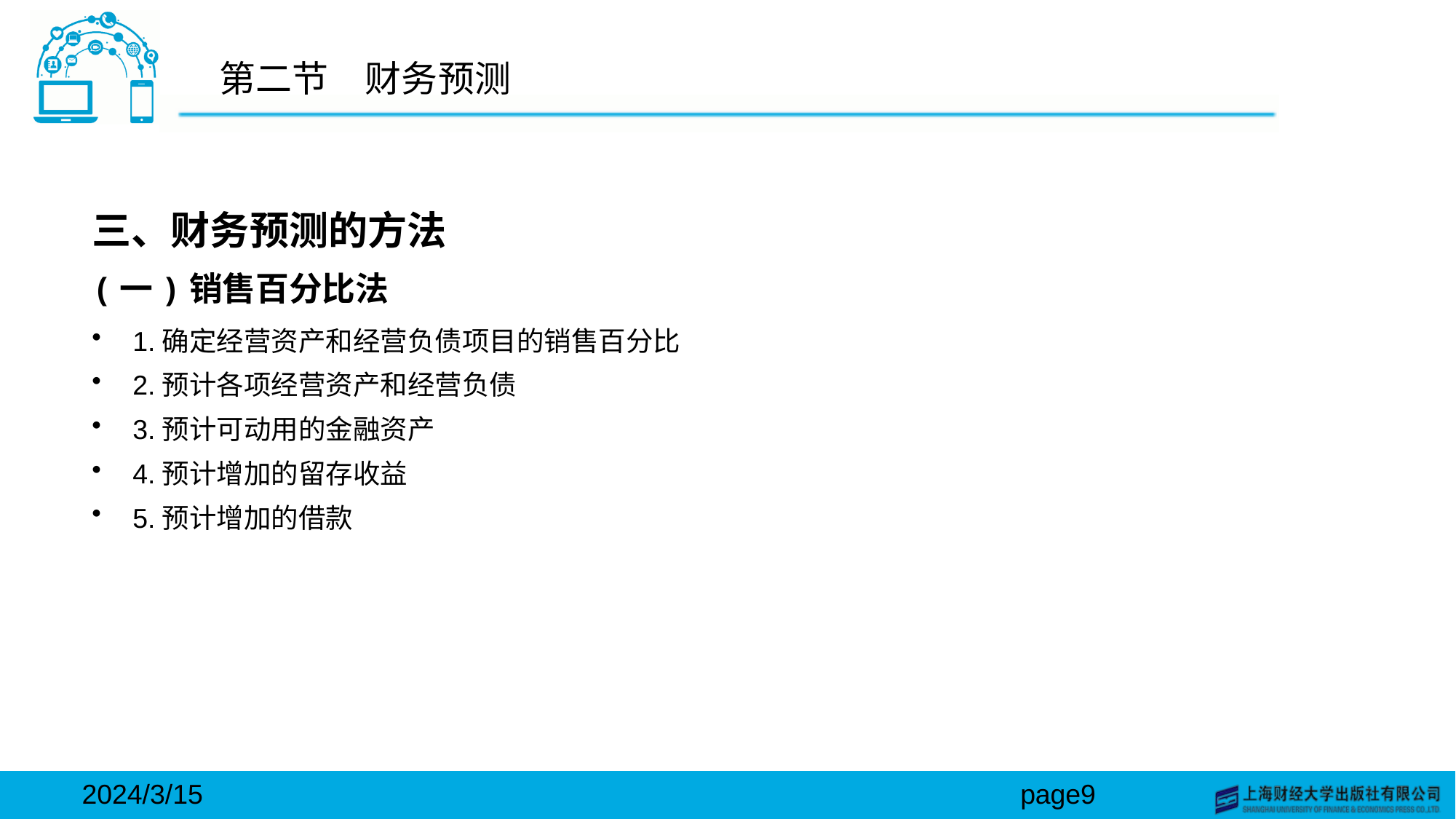

# 第二节　财务预测
三、财务预测的方法
(一)销售百分比法
1.确定经营资产和经营负债项目的销售百分比
2.预计各项经营资产和经营负债
3.预计可动用的金融资产
4.预计增加的留存收益
5.预计增加的借款

2024/3/15
page9